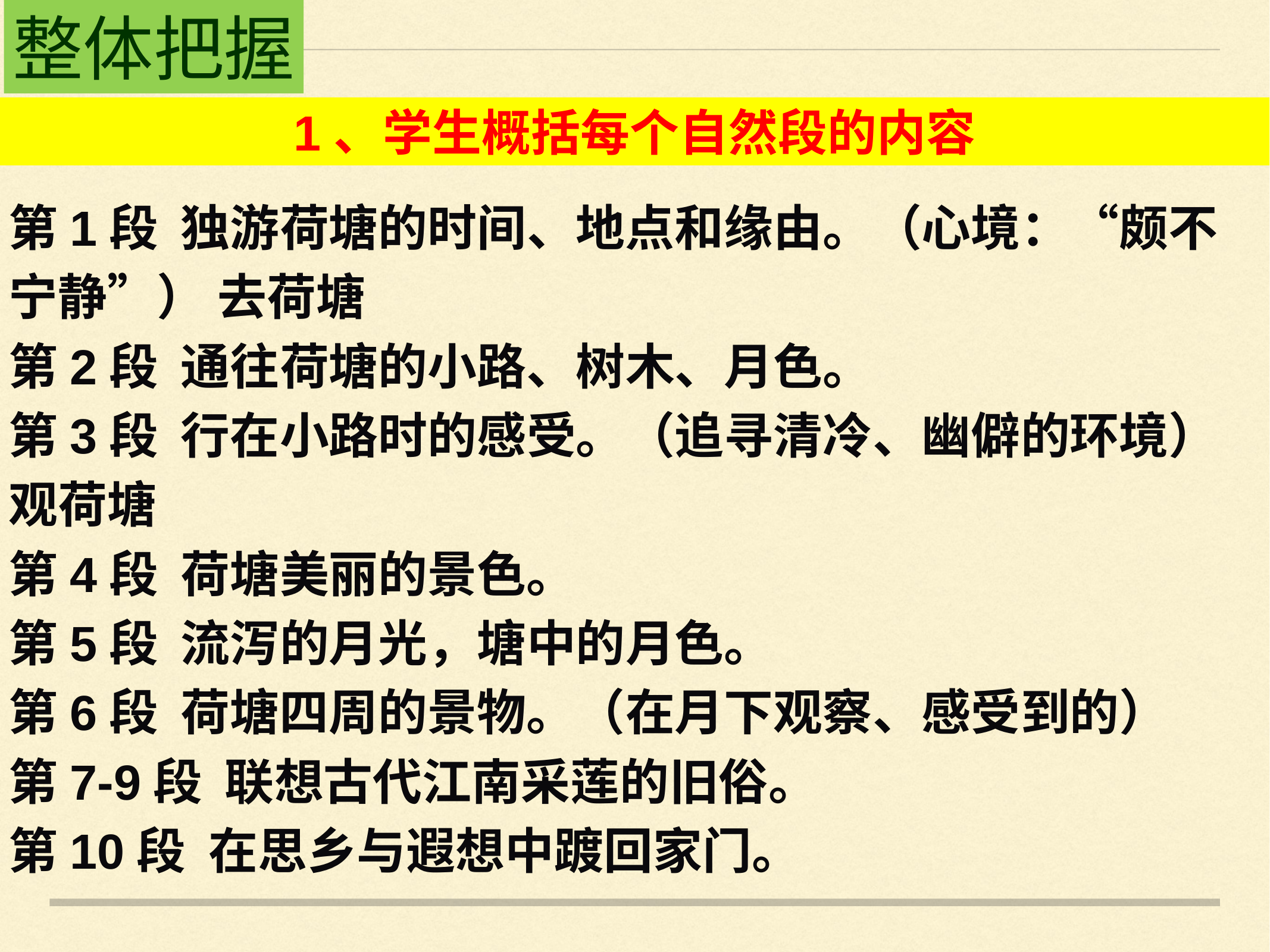

整体把握
1、学生概括每个自然段的内容
第1段  独游荷塘的时间、地点和缘由。（心境：“颇不宁静”） 去荷塘
第2段  通往荷塘的小路、树木、月色。
第3段  行在小路时的感受。（追寻清冷、幽僻的环境）观荷塘
第4段  荷塘美丽的景色。
第5段  流泻的月光，塘中的月色。
第6段  荷塘四周的景物。（在月下观察、感受到的）
第7-9段  联想古代江南采莲的旧俗。
第10段  在思乡与遐想中踱回家门。